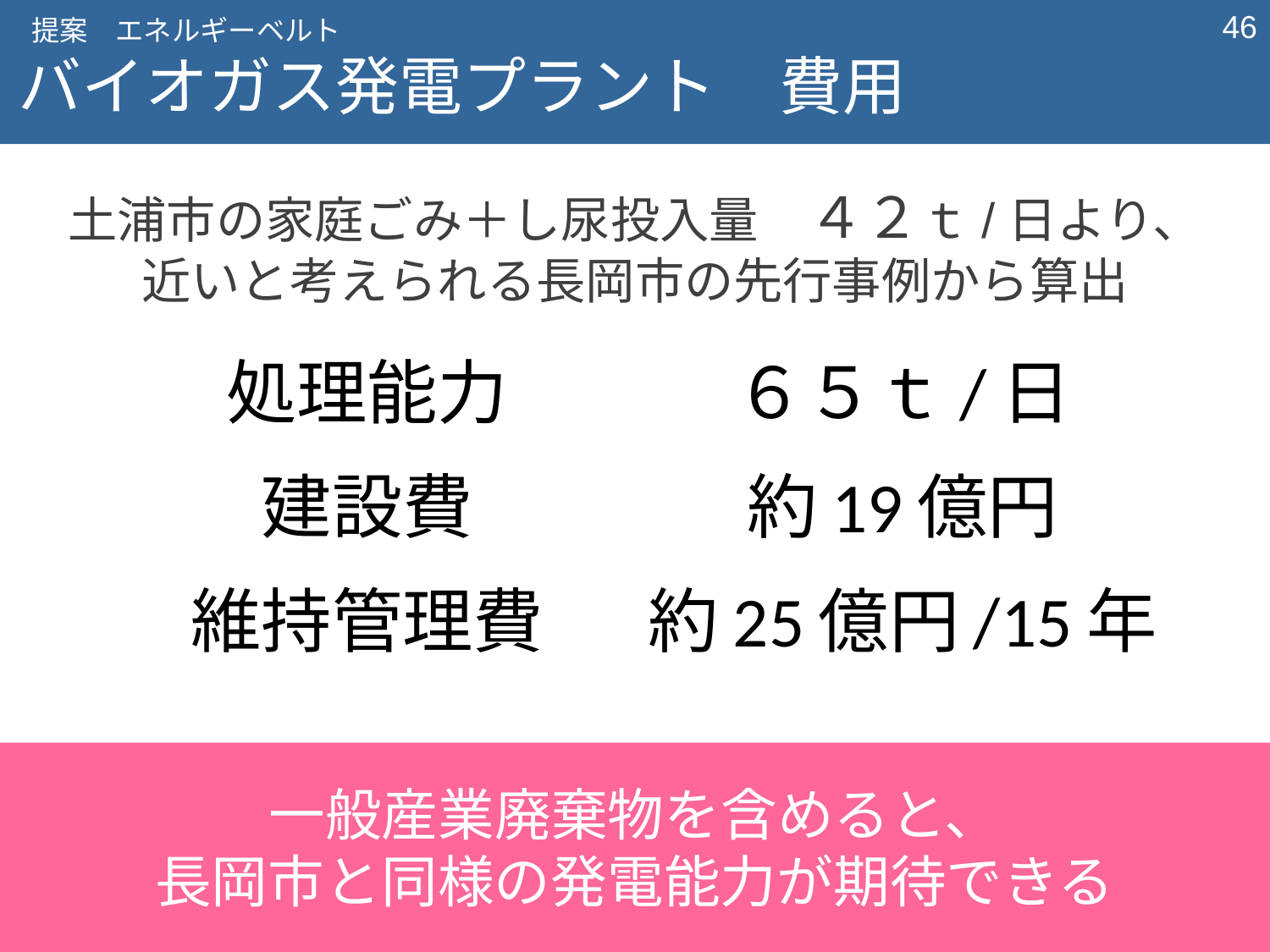

46
提案　エネルギーベルト
バイオガス発電プラント　費用
土浦市の家庭ごみ＋し尿投入量　４２ｔ/日より、
近いと考えられる長岡市の先行事例から算出
| 処理能力 | ６５ｔ/日 |
| --- | --- |
| 建設費 | 約19億円 |
| 維持管理費 | 約25億円/15年 |

一般産業廃棄物を含めると、
長岡市と同様の発電能力が期待できる